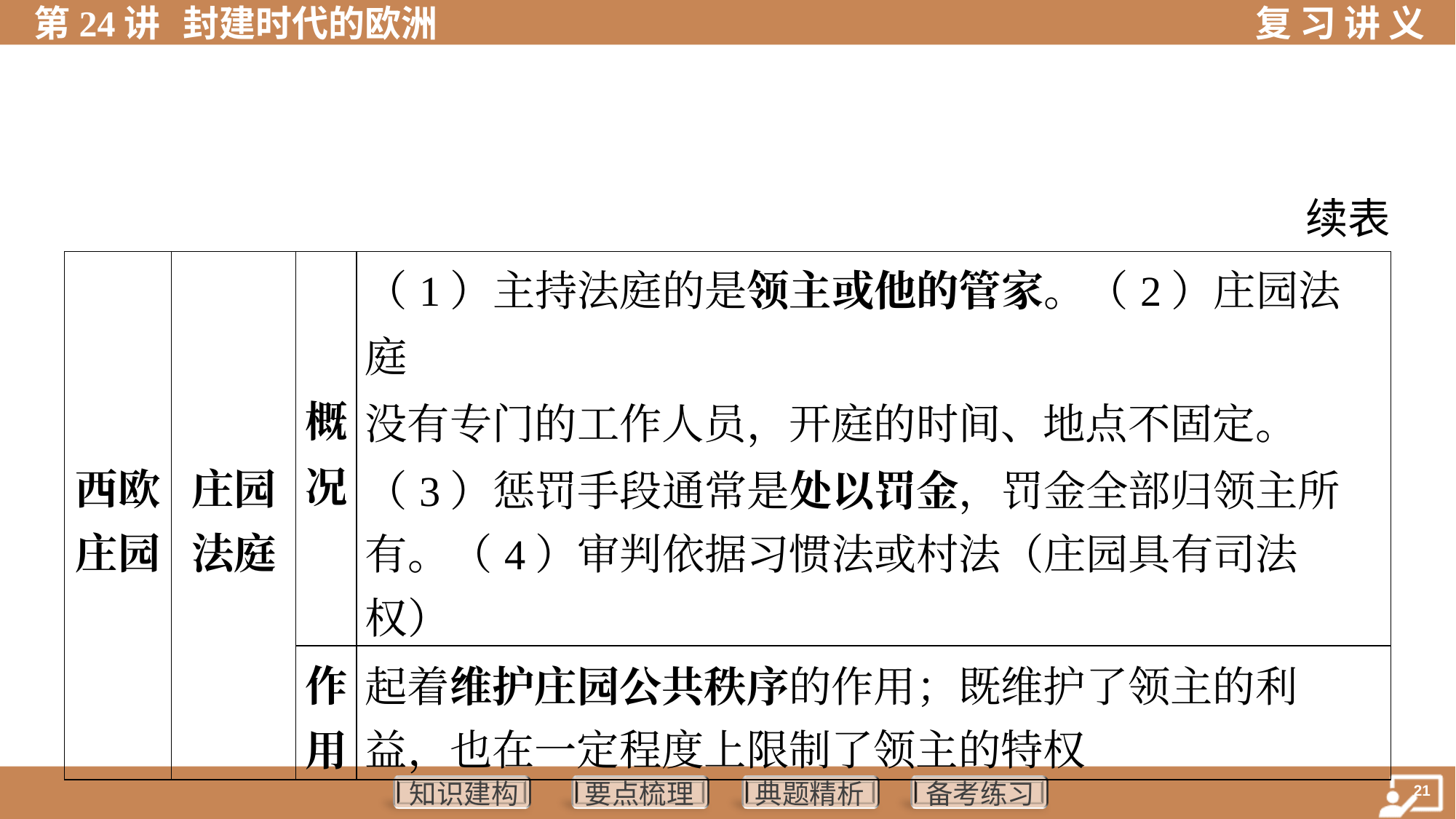

续表
| 西欧 庄园 | 庄园 法庭 | 概 况 | （1）主持法庭的是领主或他的管家。（2）庄园法庭 没有专门的工作人员，开庭的时间、地点不固定。 （3）惩罚手段通常是处以罚金，罚金全部归领主所 有。（4）审判依据习惯法或村法（庄园具有司法权） |  |  |
| --- | --- | --- | --- | --- | --- |
|  |  | 作 用 | 起着维护庄园公共秩序的作用；既维护了领主的利 益，也在一定程度上限制了领主的特权 |  |  |